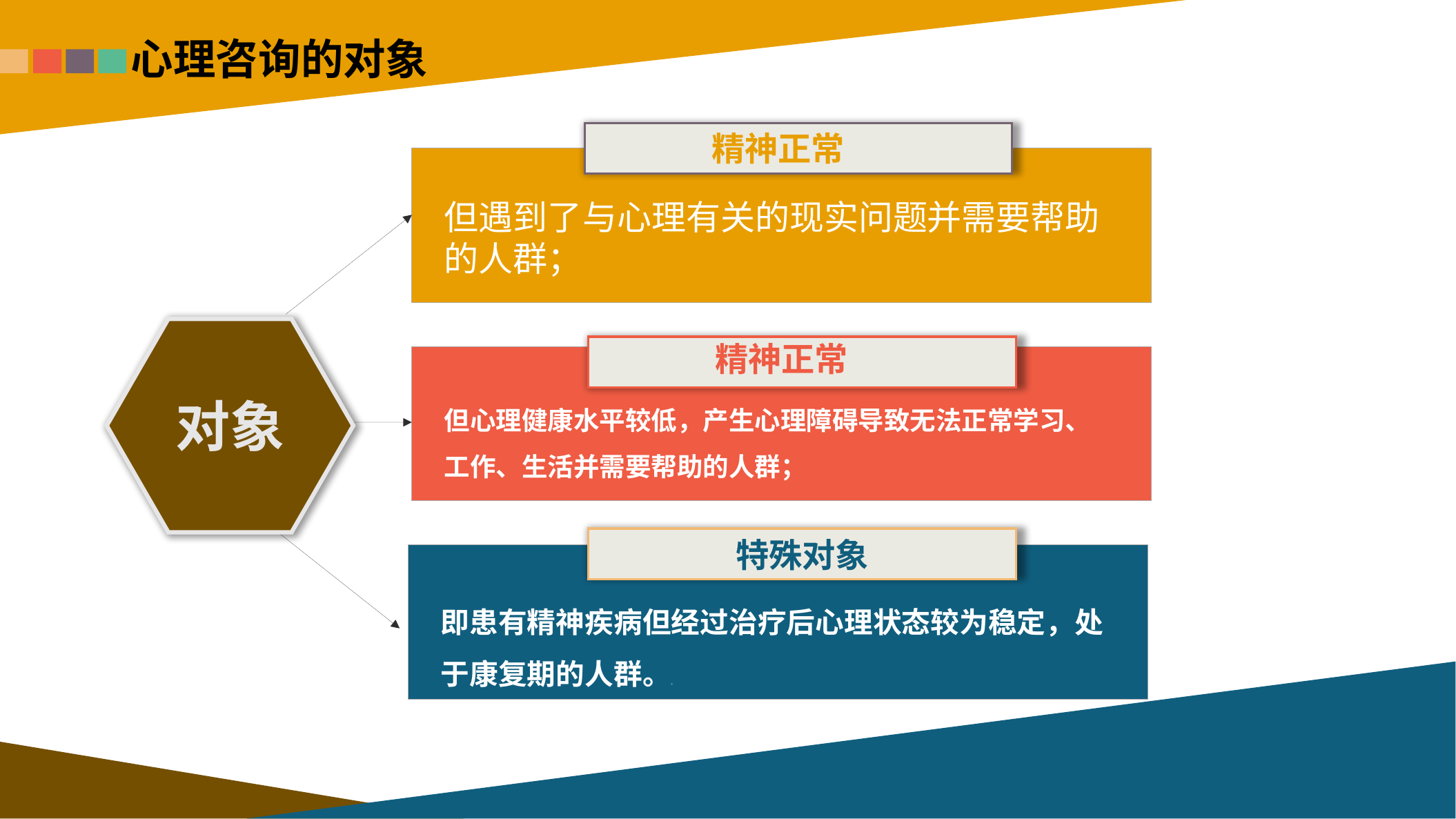

心理咨询的对象
精神正常

但遇到了与心理有关的现实问题并需要帮助的人群；。

对象
精神正常

但心理健康水平较低，产生心理障碍导致无法正常学习、工作、生活并需要帮助的人群；

特殊对象

即患有精神疾病但经过治疗后心理状态较为稳定，处于康复期的人群。输